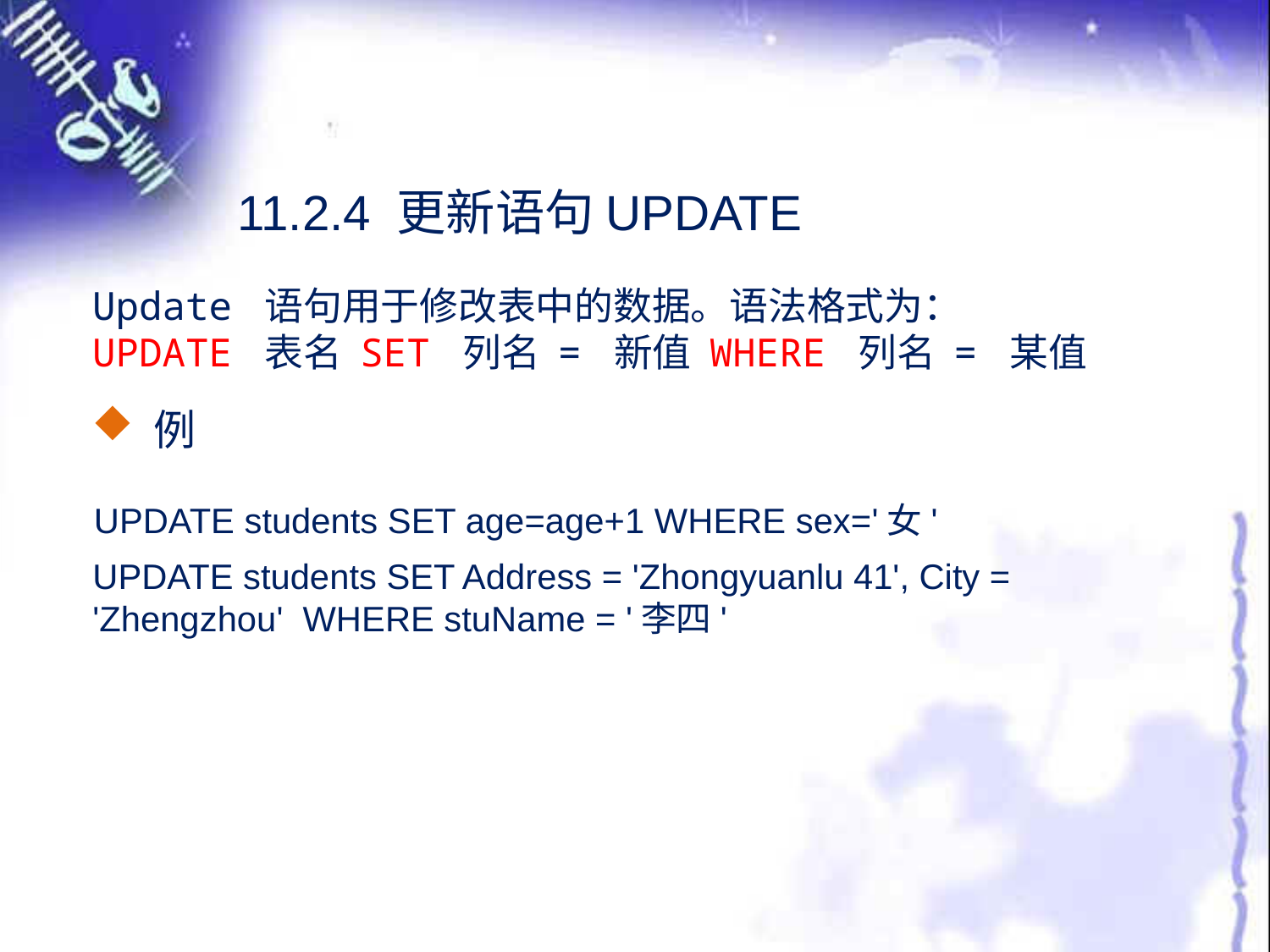

11.2.4 更新语句UPDATE
Update 语句用于修改表中的数据。语法格式为：
UPDATE 表名 SET 列名 = 新值 WHERE 列名 = 某值
 例
UPDATE students SET age=age+1 WHERE sex='女'
UPDATE students SET Address = 'Zhongyuanlu 41', City = 'Zhengzhou'  WHERE stuName = '李四'